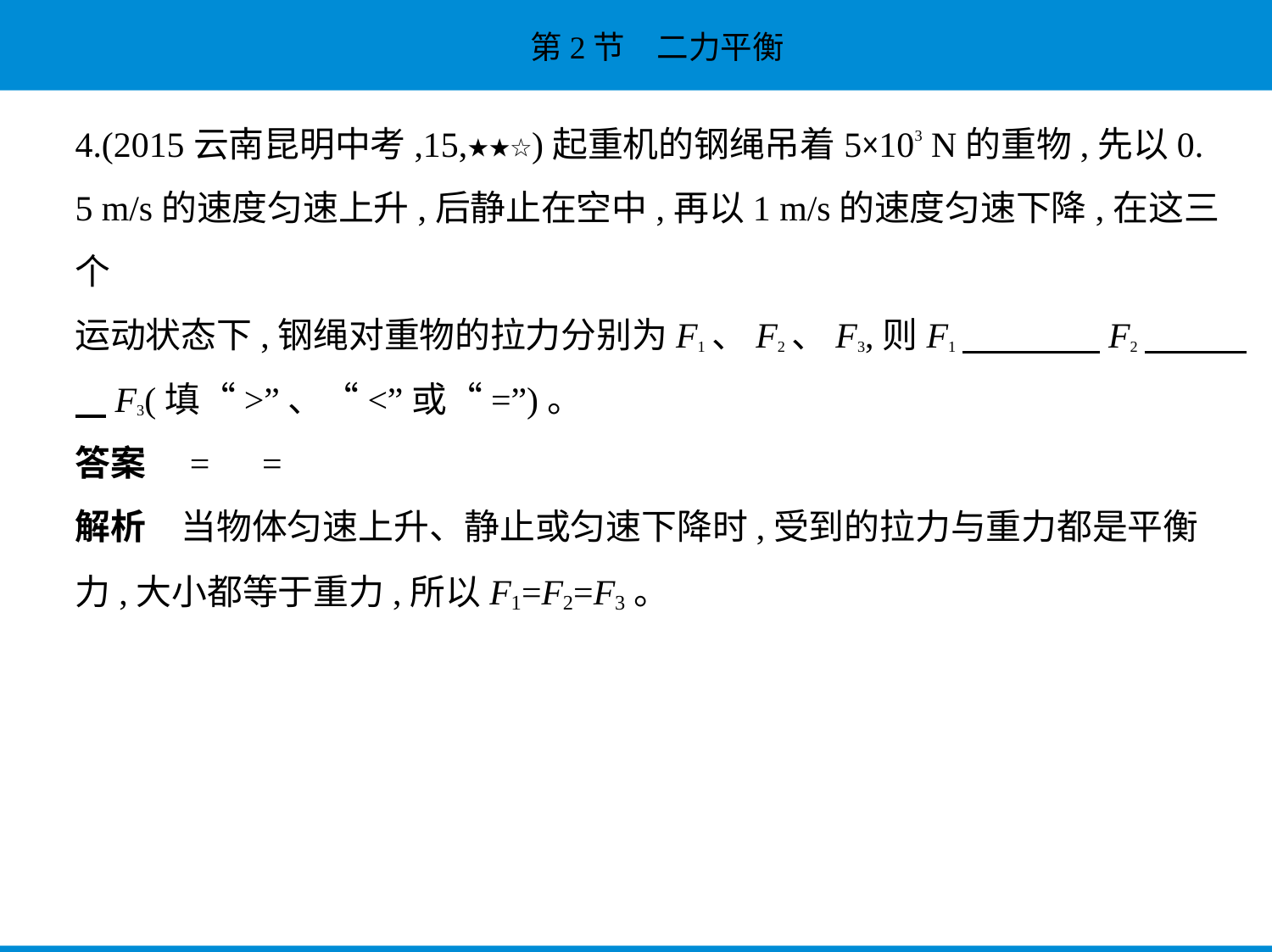

4.(2015云南昆明中考,15,★★☆)起重机的钢绳吊着5×103 N的重物,先以0.
5 m/s的速度匀速上升,后静止在空中,再以1 m/s的速度匀速下降,在这三个
运动状态下,钢绳对重物的拉力分别为F1、F2、F3,则F1　　　    F2　　    
    F3(填“>”、“<”或“=”)。
答案　=　=
解析　当物体匀速上升、静止或匀速下降时,受到的拉力与重力都是平衡
力,大小都等于重力,所以F1=F2=F3。